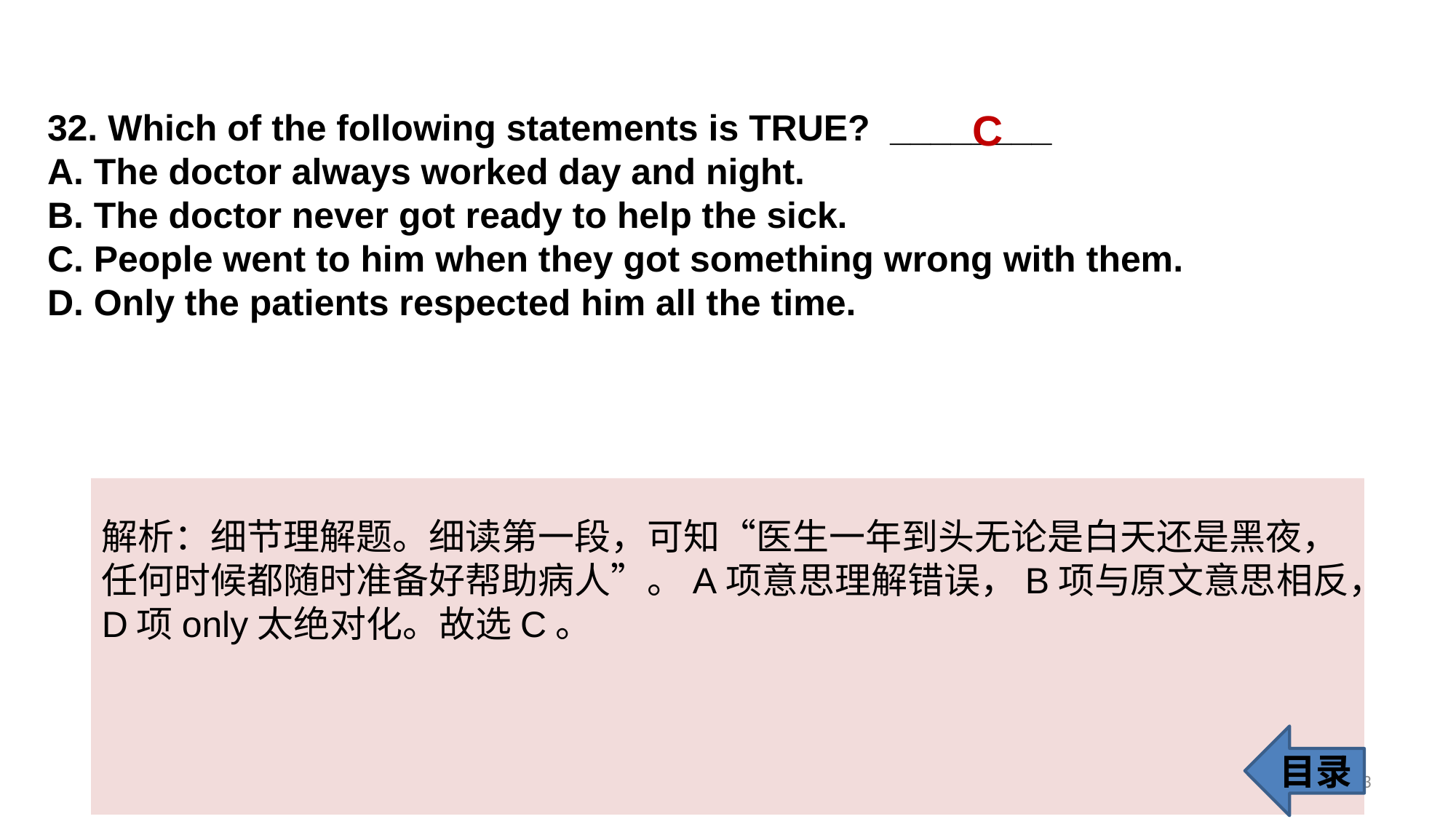

C
32. Which of the following statements is TRUE?  ________
A. The doctor always worked day and night.
B. The doctor never got ready to help the sick.
C. People went to him when they got something wrong with them.
D. Only the patients respected him all the time.

解析：细节理解题。细读第一段，可知“医生一年到头无论是白天还是黑夜，
任何时候都随时准备好帮助病人”。A项意思理解错误，B项与原文意思相反，D项only太绝对化。故选C。
目录
33